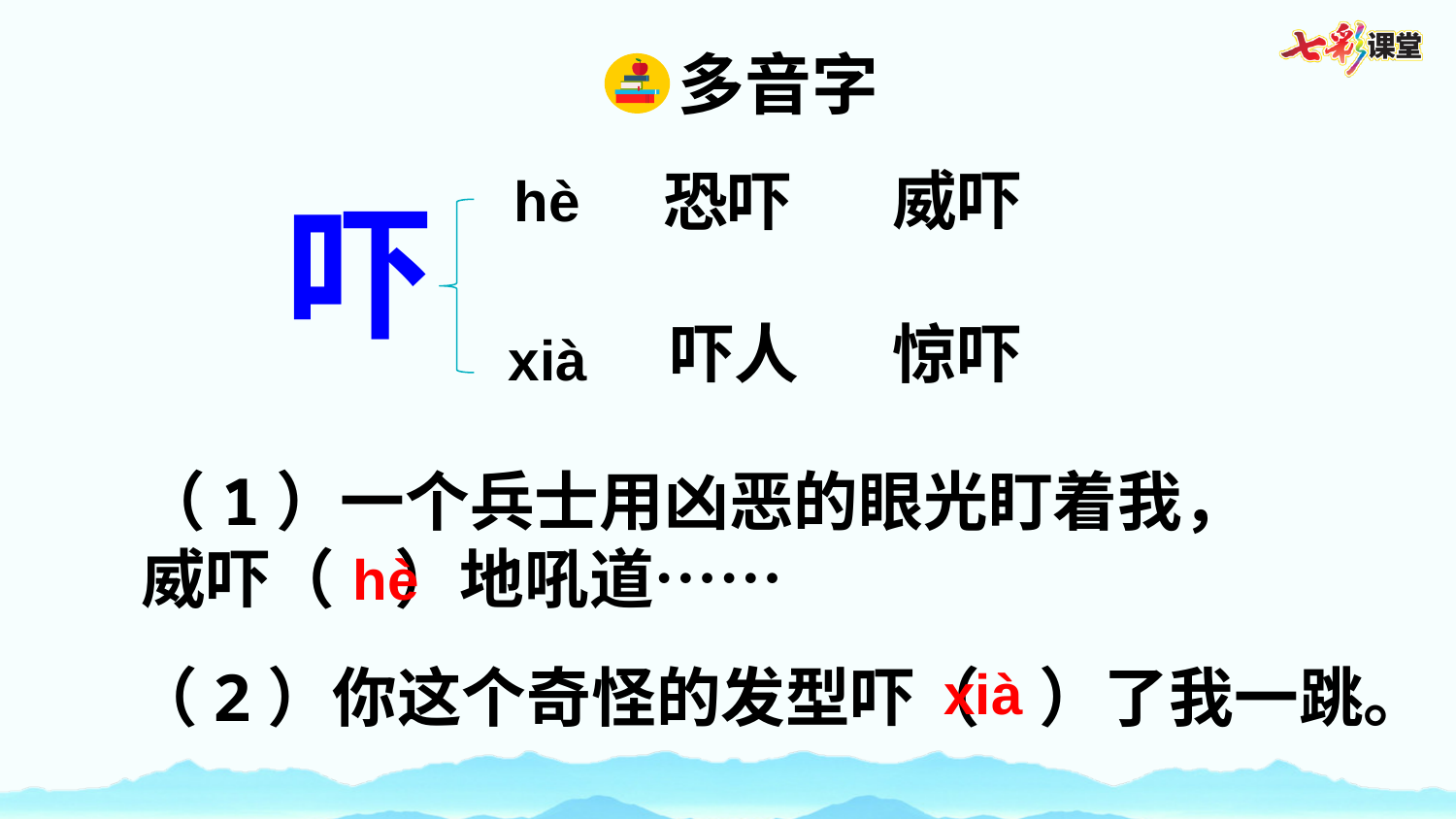

多音字

威吓
恐吓
hè
吓

吓人
惊吓
xià
（1）一个兵士用凶恶的眼光盯着我，
威吓（    ）地吼道……
hè
（2）你这个奇怪的发型吓（    ）了我一跳。
xià